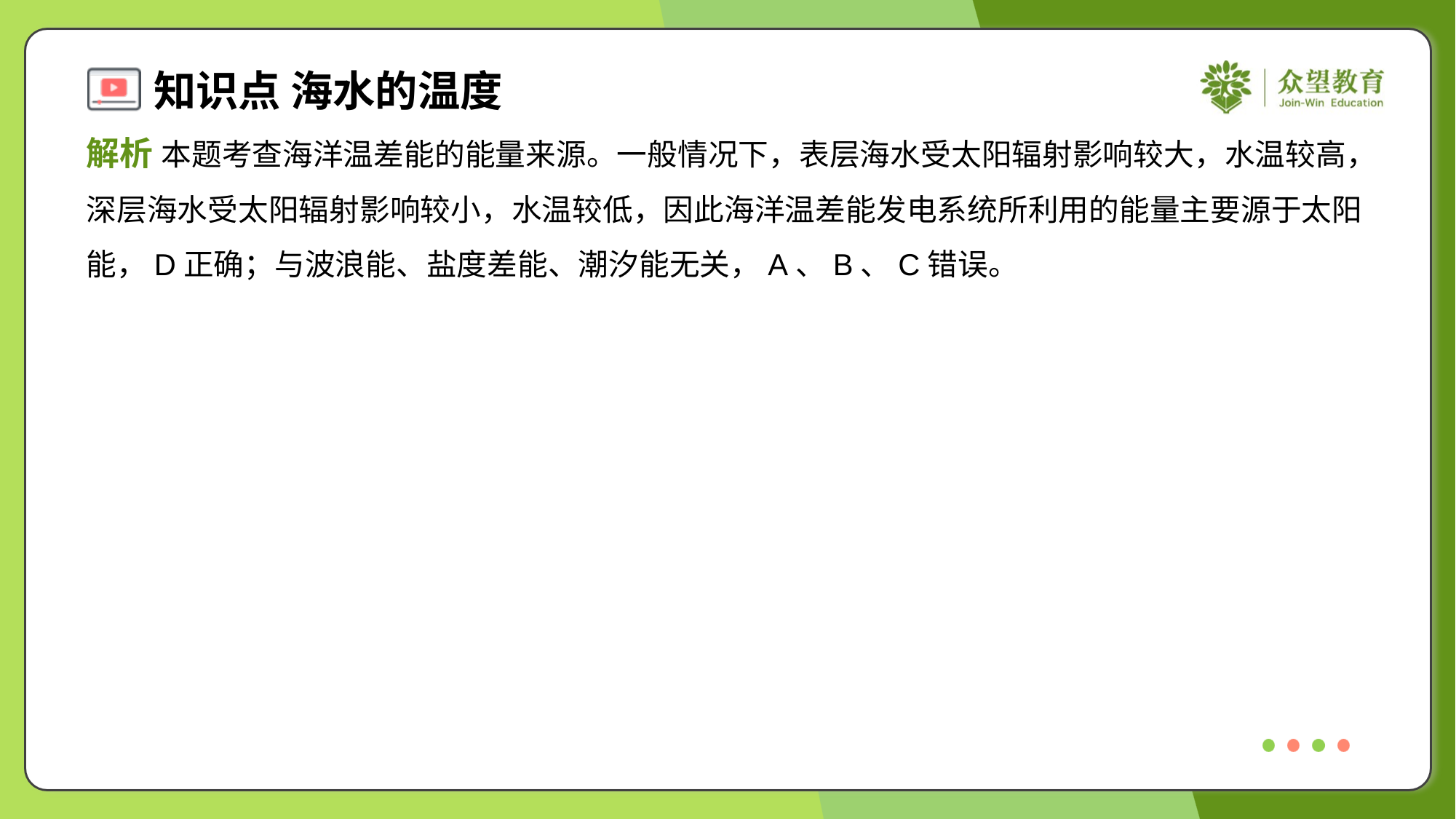

解析 本题考查海洋温差能的能量来源。一般情况下，表层海水受太阳辐射影响较大，水温较高，
深层海水受太阳辐射影响较小，水温较低，因此海洋温差能发电系统所利用的能量主要源于太阳
能，D正确；与波浪能、盐度差能、潮汐能无关，A、B、C错误。